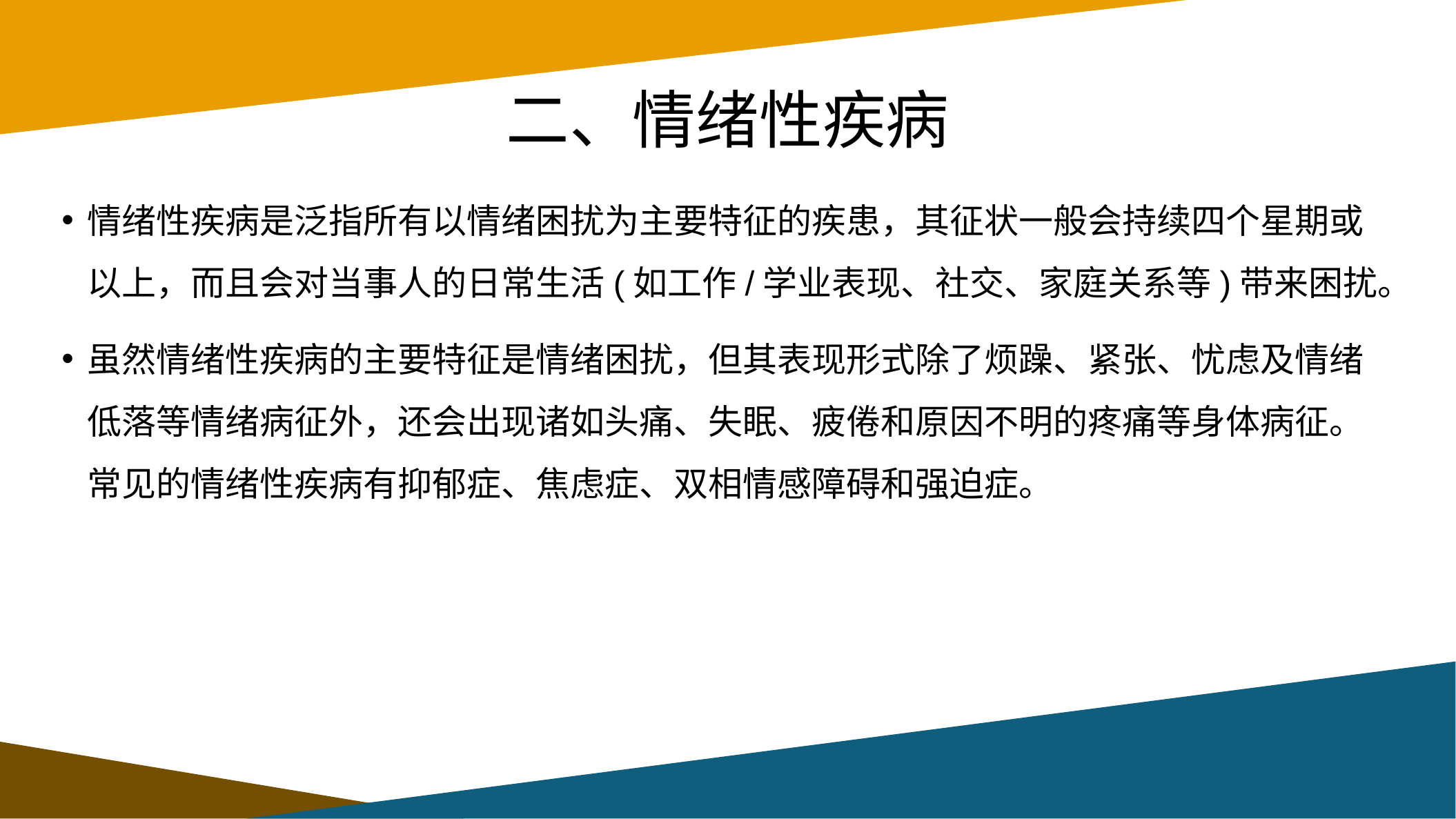

# 二、情绪性疾病
情绪性疾病是泛指所有以情绪困扰为主要特征的疾患，其征状一般会持续四个星期或以上，而且会对当事人的日常生活(如工作/学业表现、社交、家庭关系等)带来困扰。
虽然情绪性疾病的主要特征是情绪困扰，但其表现形式除了烦躁、紧张、忧虑及情绪低落等情绪病征外，还会出现诸如头痛、失眠、疲倦和原因不明的疼痛等身体病征。常见的情绪性疾病有抑郁症、焦虑症、双相情感障碍和强迫症。